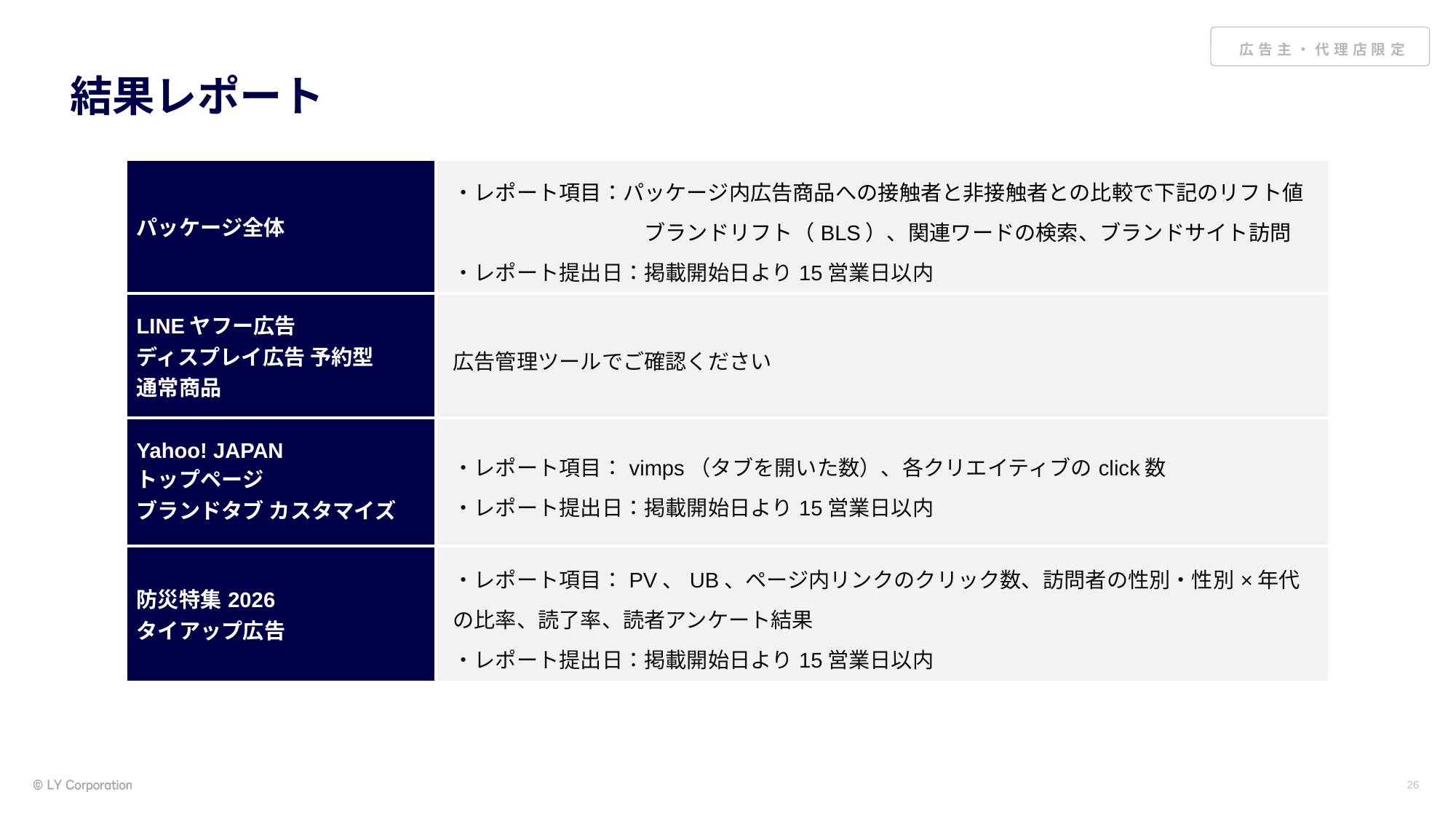

# 結果レポート
| パッケージ全体 | ・レポート項目：パッケージ内広告商品への接触者と非接触者との比較で下記のリフト値 　　　　　　　　　ブランドリフト（BLS）、関連ワードの検索、ブランドサイト訪問 ・レポート提出日：掲載開始日より15営業日以内 |
| --- | --- |
| LINEヤフー広告 ディスプレイ広告 予約型 通常商品 | 広告管理ツールでご確認ください |
| Yahoo! JAPAN トップページ ブランドタブ カスタマイズ | ・レポート項目：vimps（タブを開いた数）、各クリエイティブのclick数 ・レポート提出日：掲載開始日より15営業日以内 |
| 防災特集2026 タイアップ広告 | ・レポート項目：PV、UB、ページ内リンクのクリック数、訪問者の性別・性別×年代の比率、読了率、読者アンケート結果 ・レポート提出日：掲載開始日より15営業日以内 |